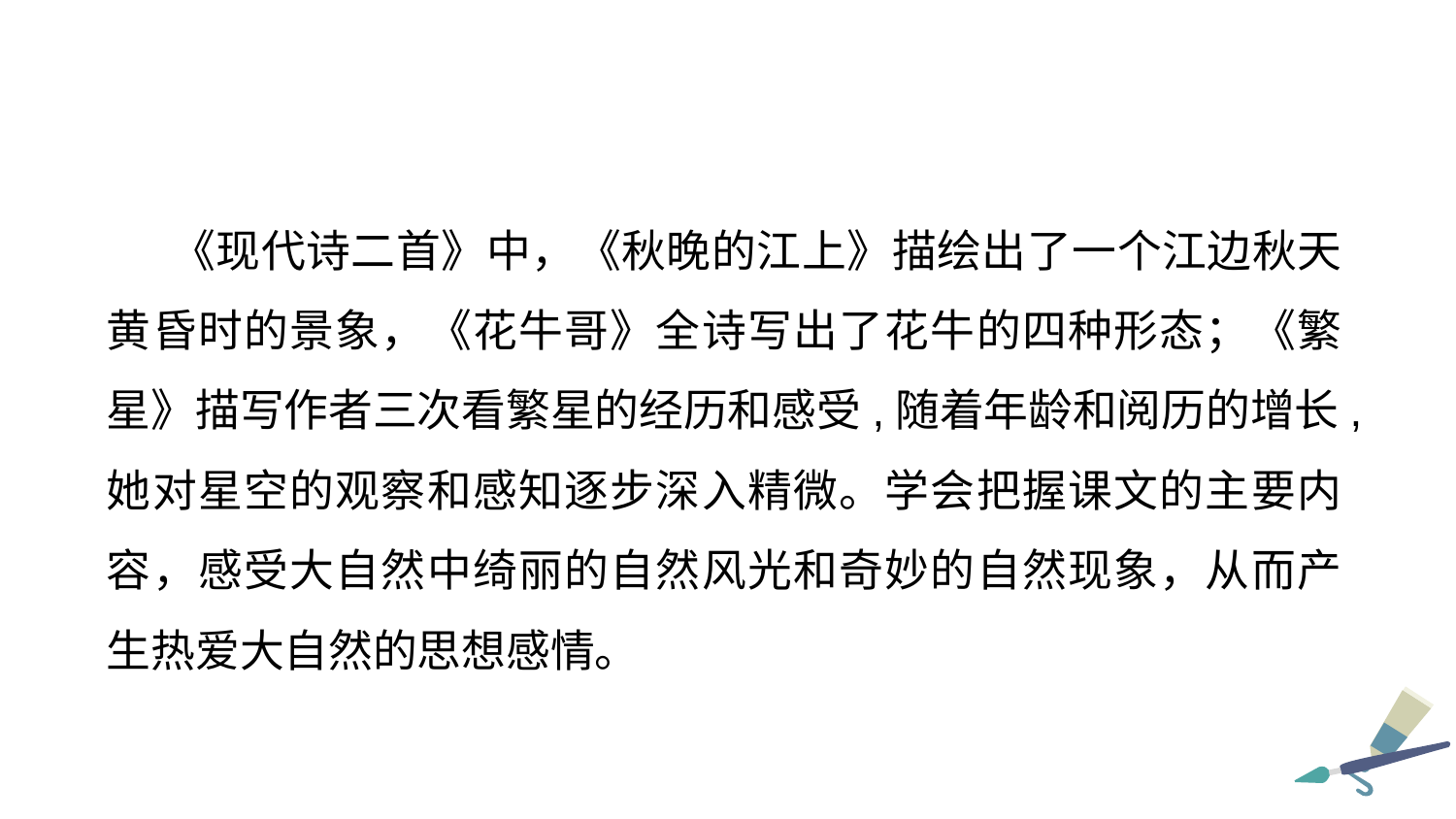

《现代诗二首》中，《秋晚的江上》描绘出了一个江边秋天黄昏时的景象，《花牛哥》全诗写出了花牛的四种形态；《繁星》描写作者三次看繁星的经历和感受,随着年龄和阅历的增长,她对星空的观察和感知逐步深入精微。学会把握课文的主要内容，感受大自然中绮丽的自然风光和奇妙的自然现象，从而产生热爱大自然的思想感情。